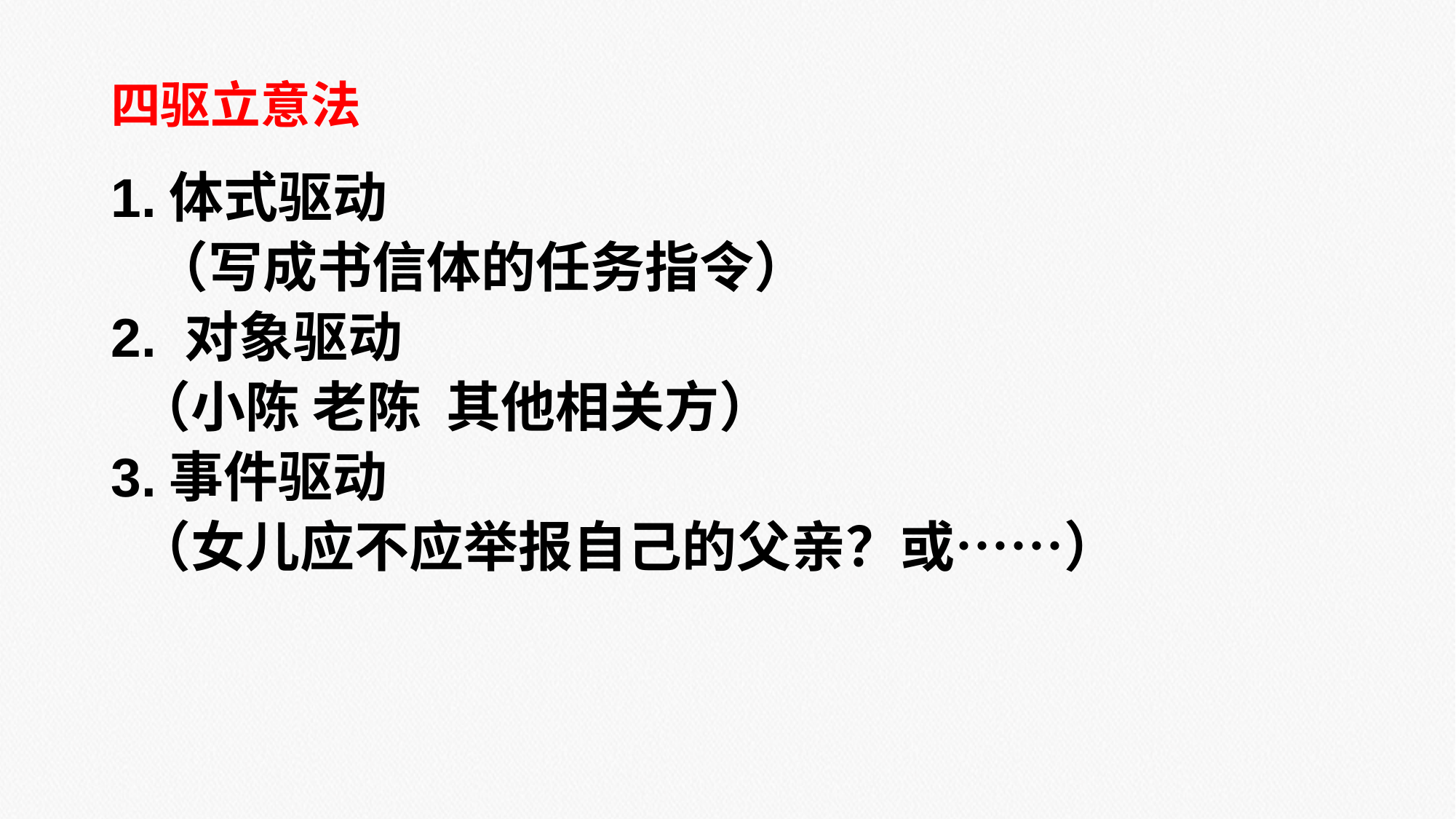

# 四驱立意法
1.体式驱动
  （写成书信体的任务指令）
2. 对象驱动
 （小陈 老陈  其他相关方）
3.事件驱动
 （女儿应不应举报自己的父亲？或……）